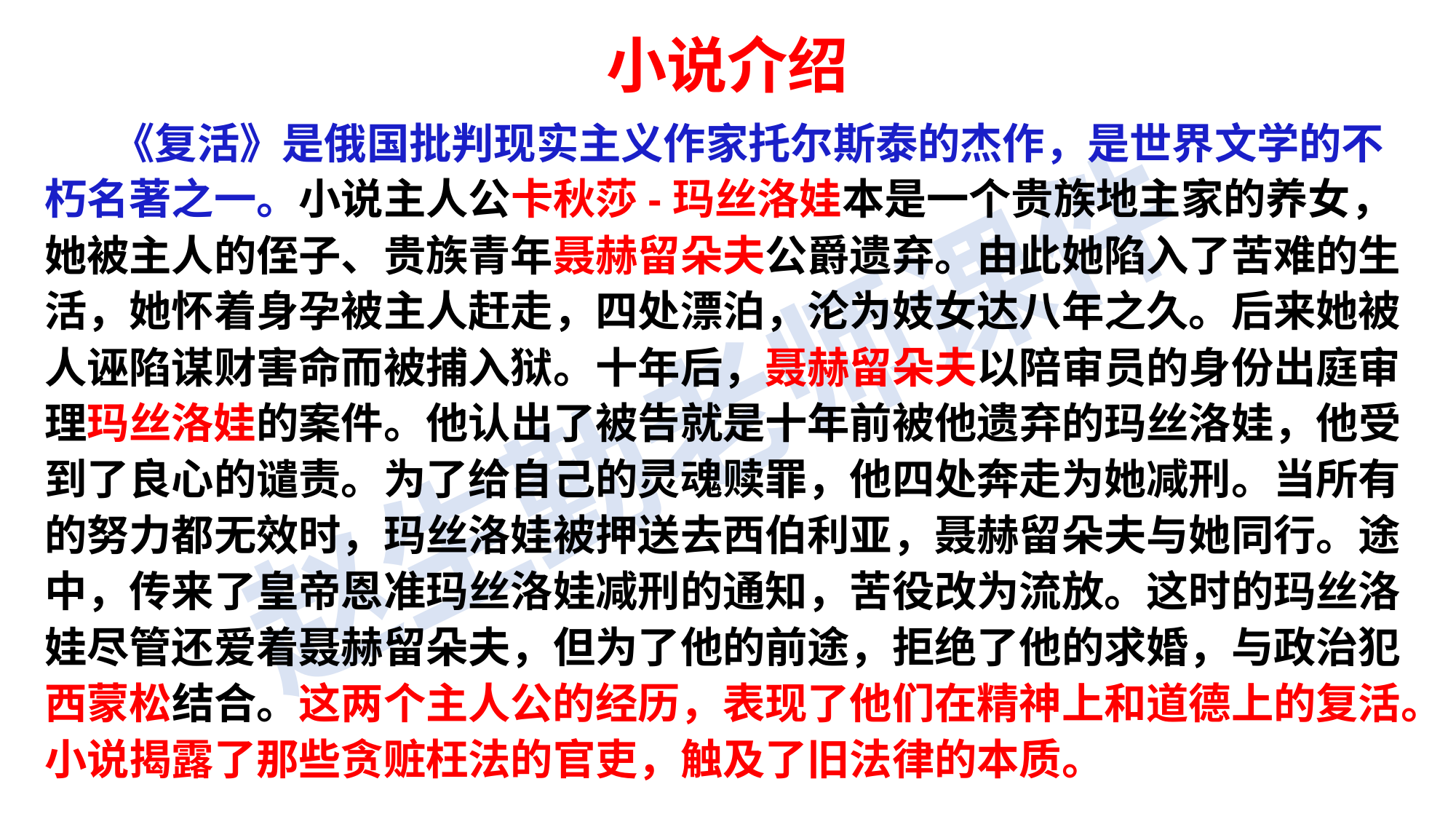

小说介绍
      《复活》是俄国批判现实主义作家托尔斯泰的杰作，是世界文学的不朽名著之一。小说主人公卡秋莎-玛丝洛娃本是一个贵族地主家的养女，她被主人的侄子、贵族青年聂赫留朵夫公爵遗弃。由此她陷入了苦难的生活，她怀着身孕被主人赶走，四处漂泊，沦为妓女达八年之久。后来她被人诬陷谋财害命而被捕入狱。十年后，聂赫留朵夫以陪审员的身份出庭审理玛丝洛娃的案件。他认出了被告就是十年前被他遗弃的玛丝洛娃，他受到了良心的谴责。为了给自己的灵魂赎罪，他四处奔走为她减刑。当所有的努力都无效时，玛丝洛娃被押送去西伯利亚，聂赫留朵夫与她同行。途中，传来了皇帝恩准玛丝洛娃减刑的通知，苦役改为流放。这时的玛丝洛娃尽管还爱着聂赫留朵夫，但为了他的前途，拒绝了他的求婚，与政治犯西蒙松结合。这两个主人公的经历，表现了他们在精神上和道德上的复活。小说揭露了那些贪赃枉法的官吏，触及了旧法律的本质。